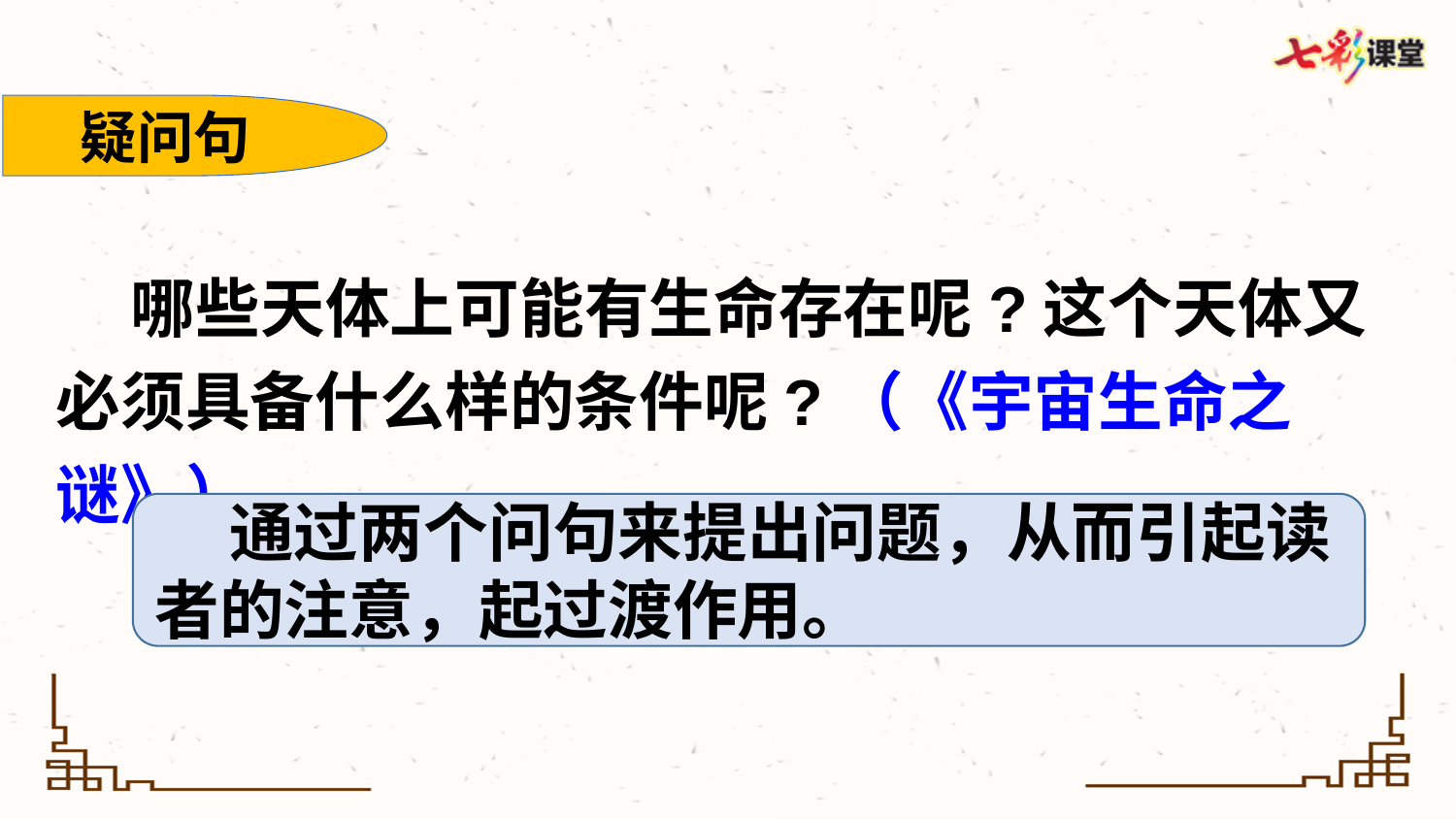

疑问句
    哪些天体上可能有生命存在呢?这个天体又必须具备什么样的条件呢?（《宇宙生命之谜》）
    通过两个问句来提出问题，从而引起读者的注意，起过渡作用。